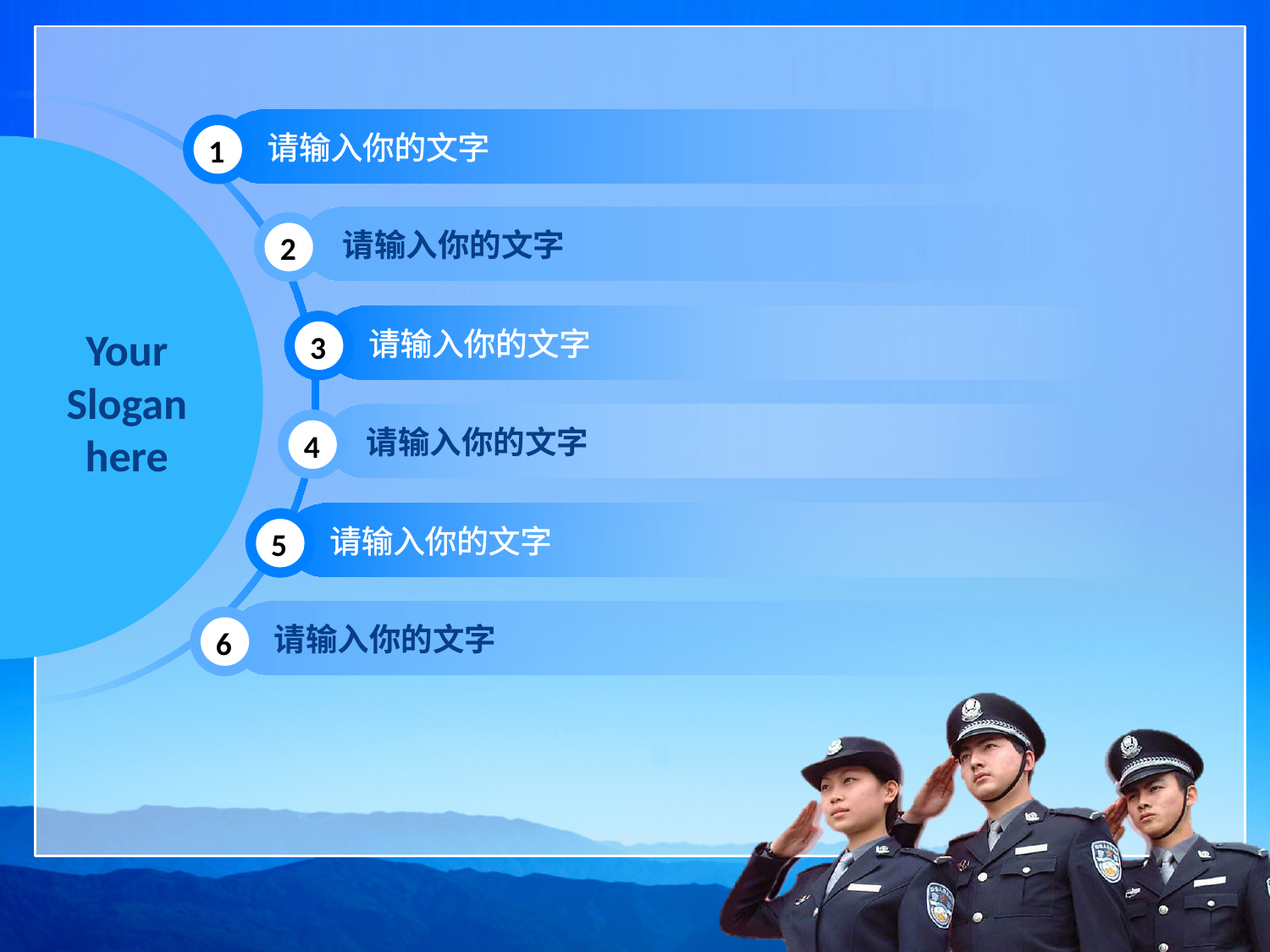

请输入你的文字
1

Your
Slogan
here

请输入你的文字
2

请输入你的文字
3

请输入你的文字
4

请输入你的文字
5

请输入你的文字
6